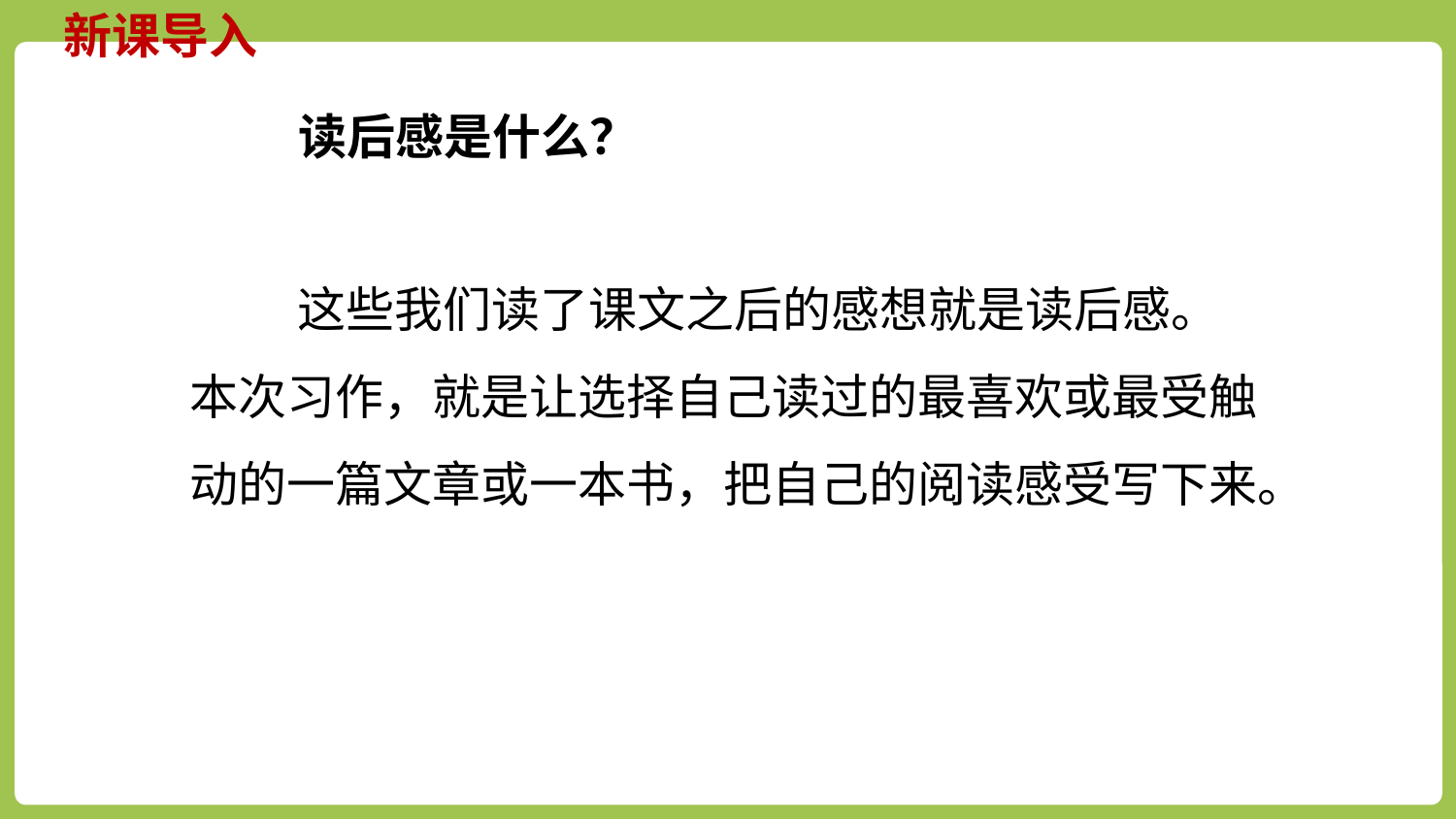

新课导入
读后感是什么？
 这些我们读了课文之后的感想就是读后感。本次习作，就是让选择自己读过的最喜欢或最受触动的一篇文章或一本书，把自己的阅读感受写下来。